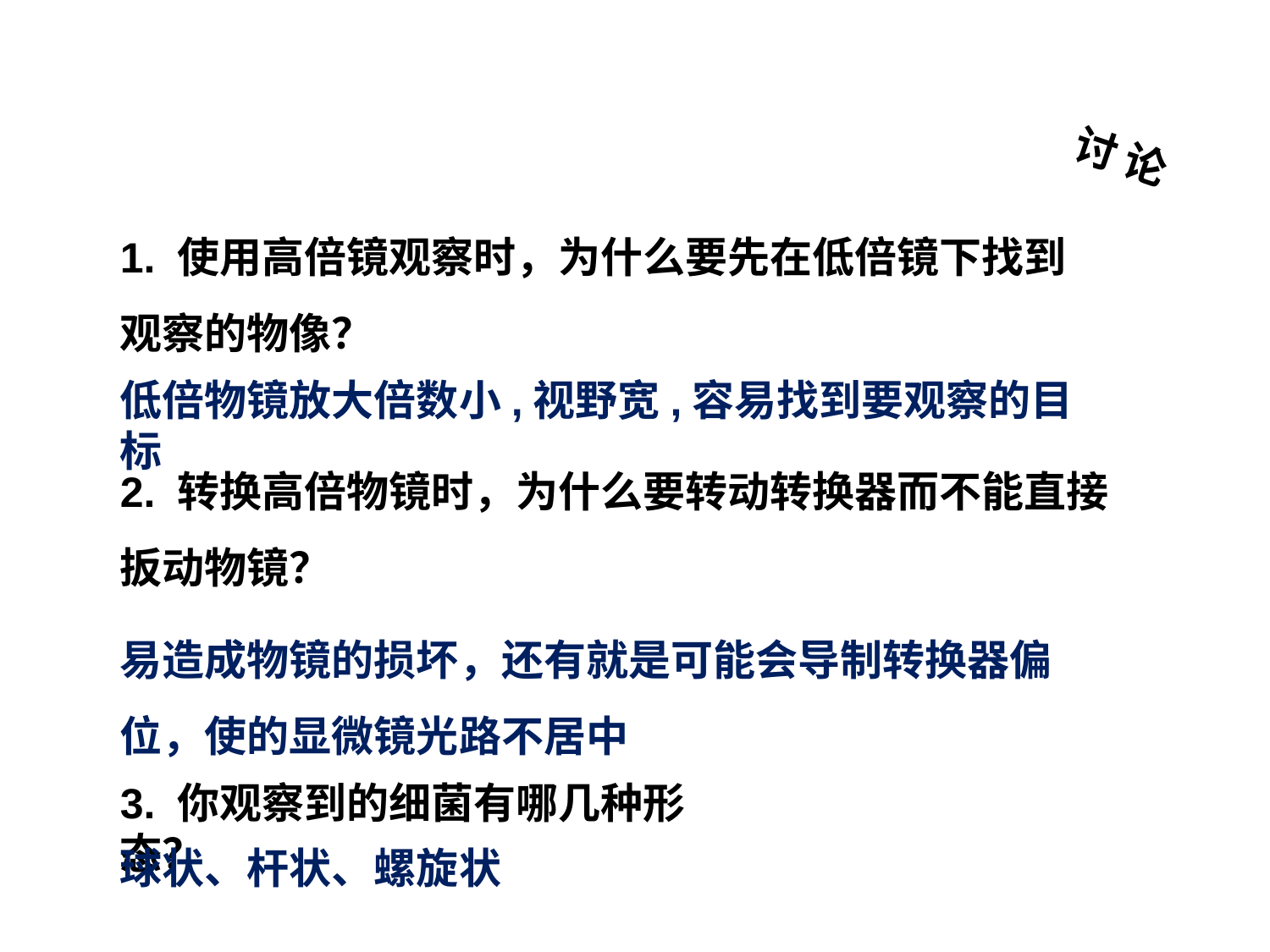

讨 论
1. 使用高倍镜观察时，为什么要先在低倍镜下找到观察的物像？
低倍物镜放大倍数小,视野宽,容易找到要观察的目标
2. 转换高倍物镜时，为什么要转动转换器而不能直接扳动物镜？
易造成物镜的损坏，还有就是可能会导制转换器偏位，使的显微镜光路不居中
3. 你观察到的细菌有哪几种形态？
球状、杆状、螺旋状